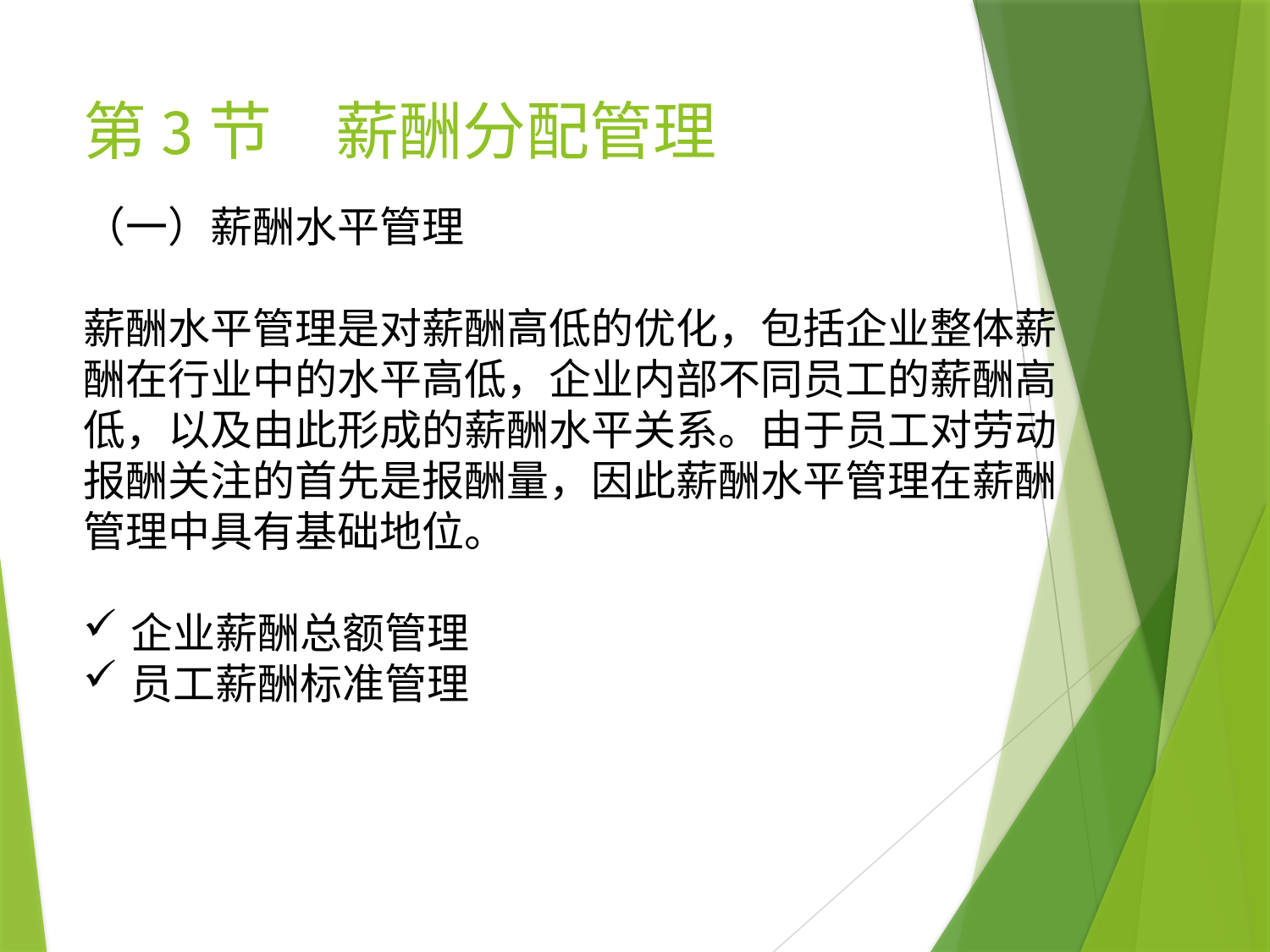

# 第3节　薪酬分配管理
（一）薪酬水平管理

薪酬水平管理是对薪酬高低的优化，包括企业整体薪酬在行业中的水平高低，企业内部不同员工的薪酬高低，以及由此形成的薪酬水平关系。由于员工对劳动报酬关注的首先是报酬量，因此薪酬水平管理在薪酬管理中具有基础地位。

企业薪酬总额管理
员工薪酬标准管理